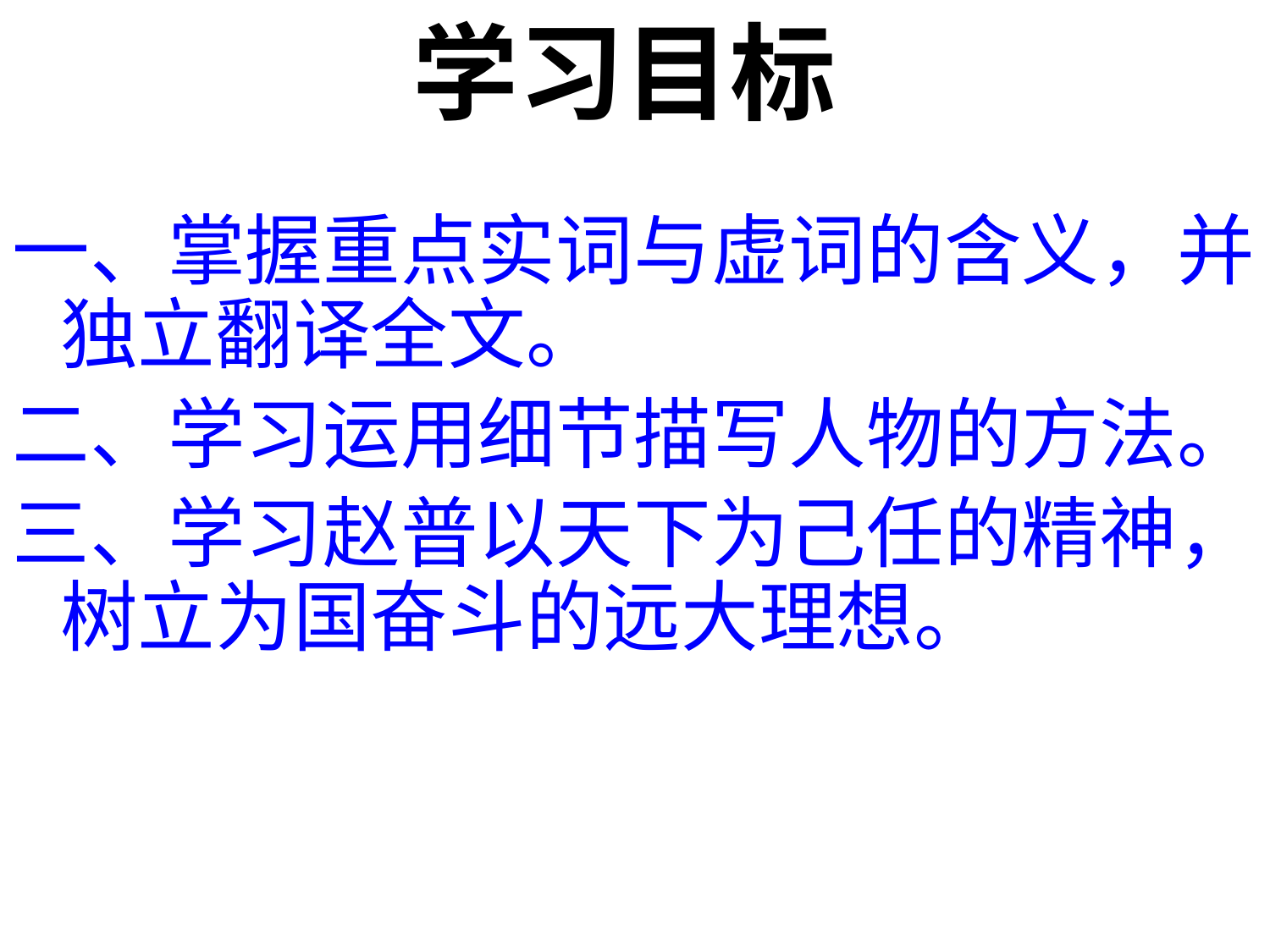

学习目标
一、掌握重点实词与虚词的含义，并独立翻译全文。
二、学习运用细节描写人物的方法。
三、学习赵普以天下为己任的精神，树立为国奋斗的远大理想。